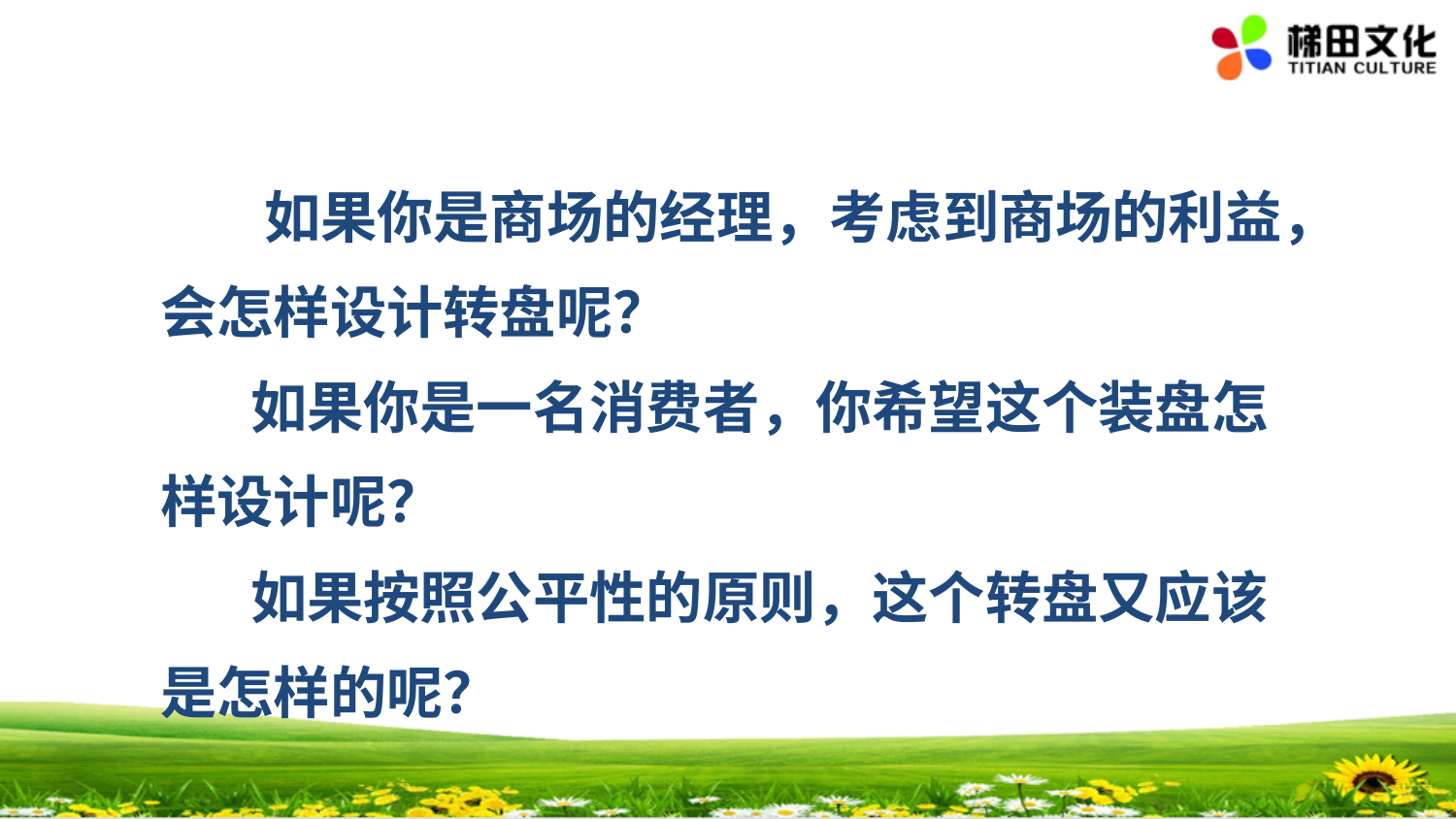

如果你是商场的经理，考虑到商场的利益，会怎样设计转盘呢？
       如果你是一名消费者，你希望这个装盘怎样设计呢？
       如果按照公平性的原则，这个转盘又应该是怎样的呢？